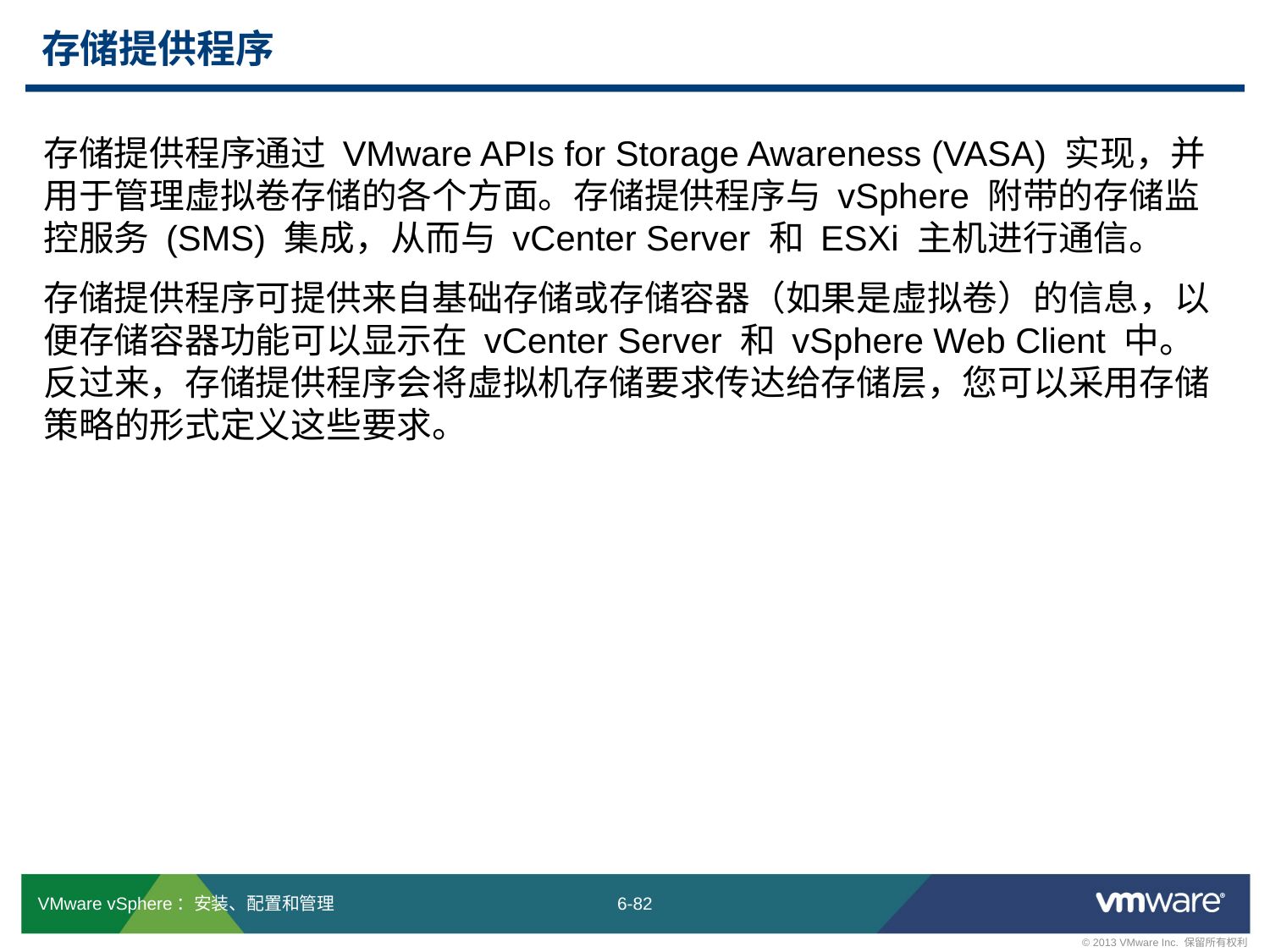

# 存储提供程序
存储提供程序通过 VMware APIs for Storage Awareness (VASA) 实现，并用于管理虚拟卷存储的各个方面。存储提供程序与 vSphere 附带的存储监控服务 (SMS) 集成，从而与 vCenter Server 和 ESXi 主机进行通信。
存储提供程序可提供来自基础存储或存储容器（如果是虚拟卷）的信息，以便存储容器功能可以显示在 vCenter Server 和 vSphere Web Client 中。反过来，存储提供程序会将虚拟机存储要求传达给存储层，您可以采用存储策略的形式定义这些要求。